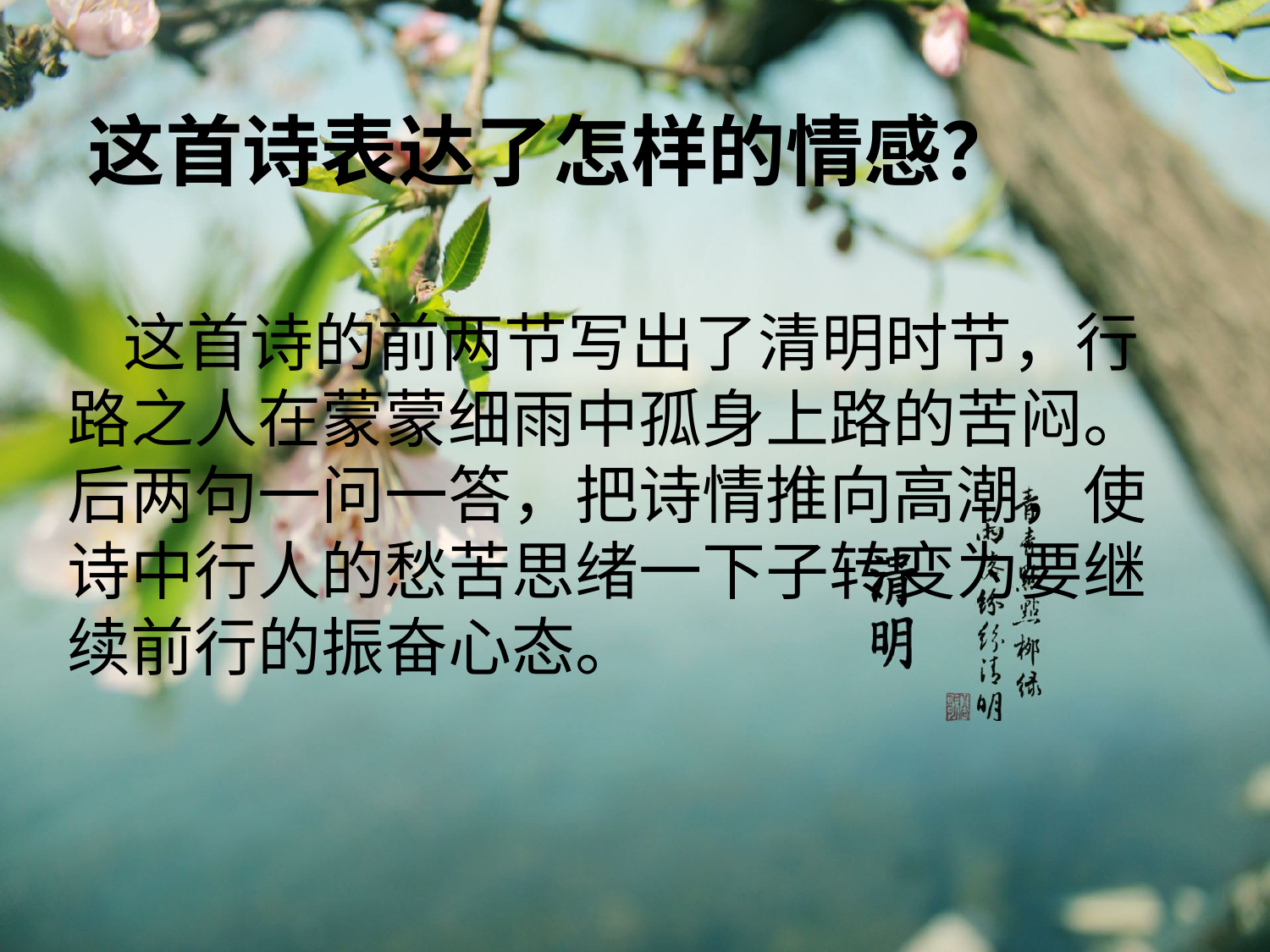

这首诗表达了怎样的情感？
    这首诗的前两节写出了清明时节，行路之人在蒙蒙细雨中孤身上路的苦闷。后两句一问一答，把诗情推向高潮，使诗中行人的愁苦思绪一下子转变为要继续前行的振奋心态。